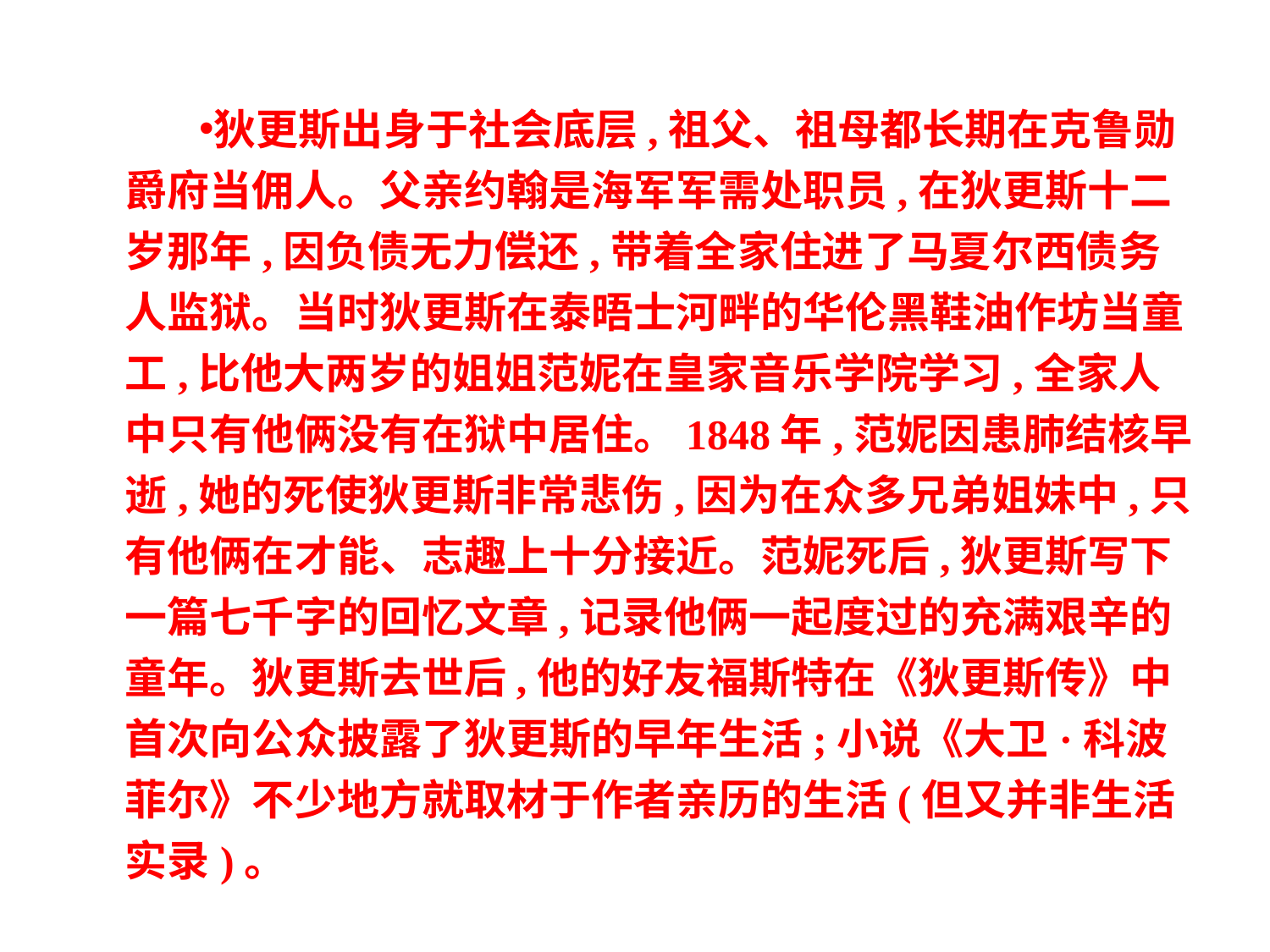

狄更斯出身于社会底层,祖父、祖母都长期在克鲁勋爵府当佣人。父亲约翰是海军军需处职员,在狄更斯十二岁那年,因负债无力偿还,带着全家住进了马夏尔西债务人监狱。当时狄更斯在泰晤士河畔的华伦黑鞋油作坊当童工,比他大两岁的姐姐范妮在皇家音乐学院学习,全家人中只有他俩没有在狱中居住。1848年,范妮因患肺结核早逝,她的死使狄更斯非常悲伤,因为在众多兄弟姐妹中,只有他俩在才能、志趣上十分接近。范妮死后,狄更斯写下一篇七千字的回忆文章,记录他俩一起度过的充满艰辛的童年。狄更斯去世后,他的好友福斯特在《狄更斯传》中首次向公众披露了狄更斯的早年生活;小说《大卫·科波菲尔》不少地方就取材于作者亲历的生活(但又并非生活实录)。